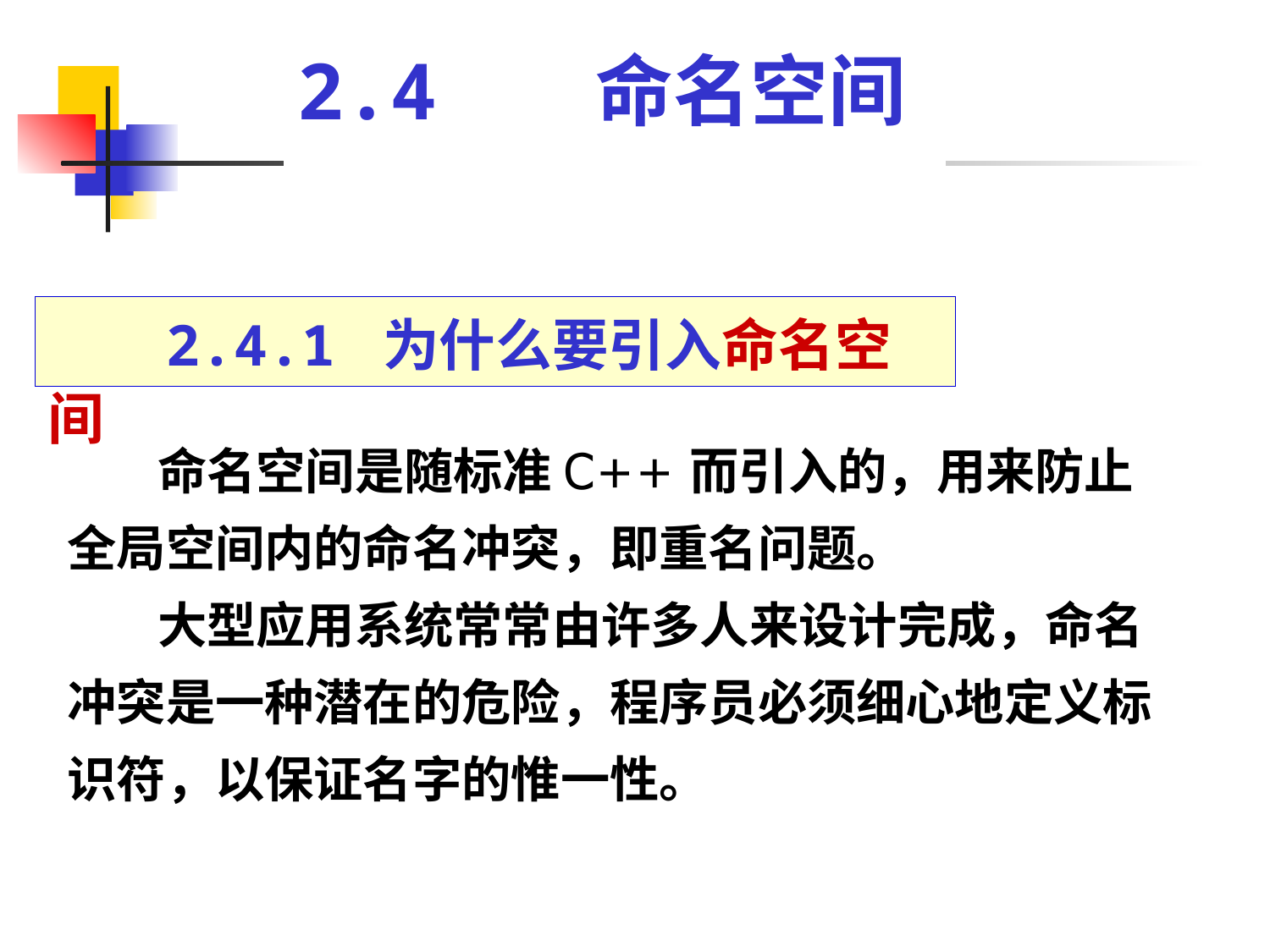

# 2.4   命名空间
    2.4.1 为什么要引入命名空间
       命名空间是随标准C++而引入的，用来防止全局空间内的命名冲突，即重名问题。
       大型应用系统常常由许多人来设计完成，命名冲突是一种潜在的危险，程序员必须细心地定义标识符，以保证名字的惟一性。